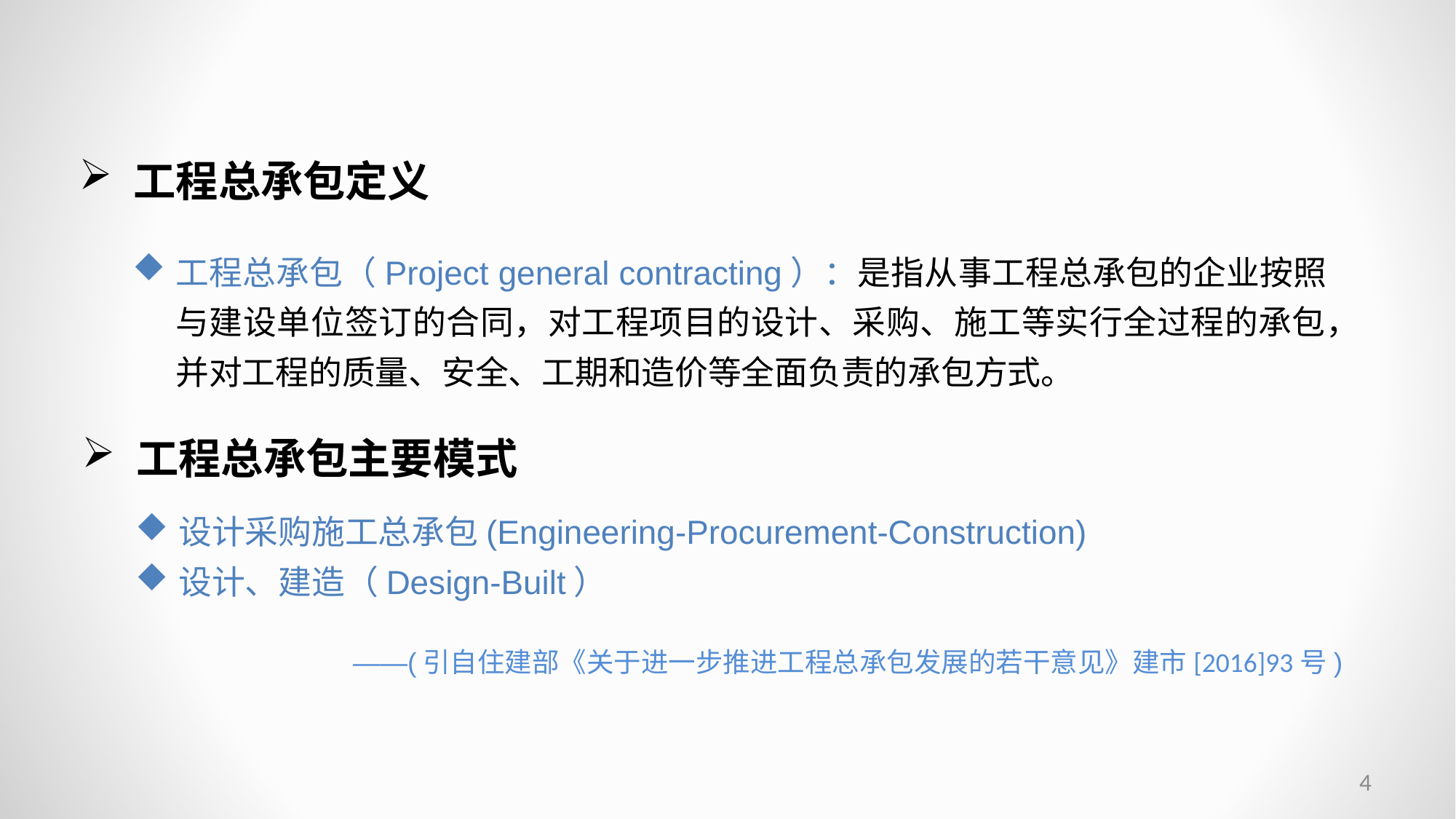

工程总承包定义
工程总承包（Project general contracting）：是指从事工程总承包的企业按照与建设单位签订的合同，对工程项目的设计、采购、施工等实行全过程的承包，并对工程的质量、安全、工期和造价等全面负责的承包方式。

工程总承包主要模式
设计采购施工总承包(Engineering-Procurement-Construction)
设计、建造（Design-Built）
——(引自住建部《关于进一步推进工程总承包发展的若干意见》建市[2016]93号)
4